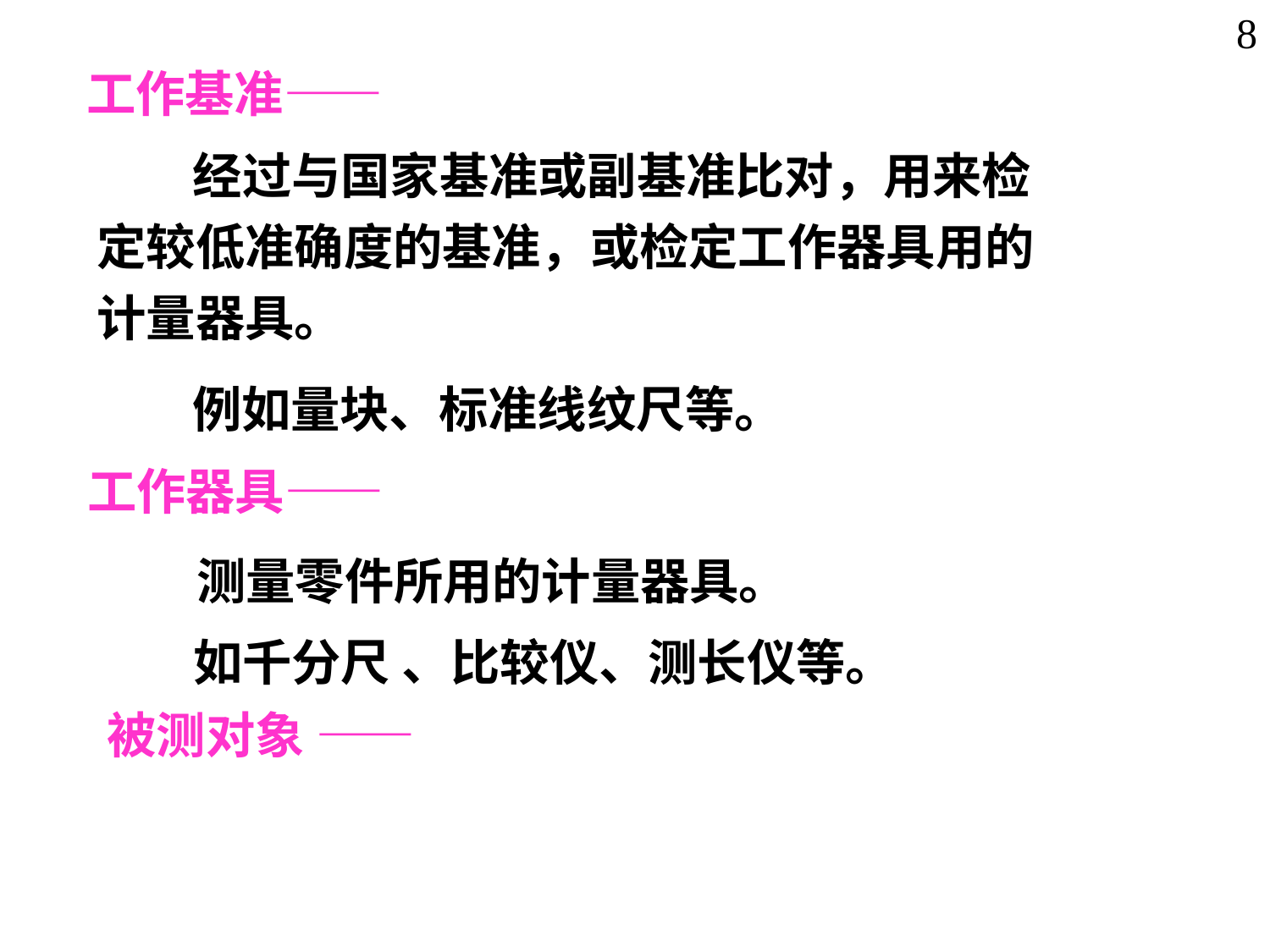

8
工作基准——
         经过与国家基准或副基准比对，用来检定较低准确度的基准，或检定工作器具用的计量器具。
例如量块、标准线纹尺等。
工作器具——
       测量零件所用的计量器具。
如千分尺 、比较仪、测长仪等。
被测对象 ——